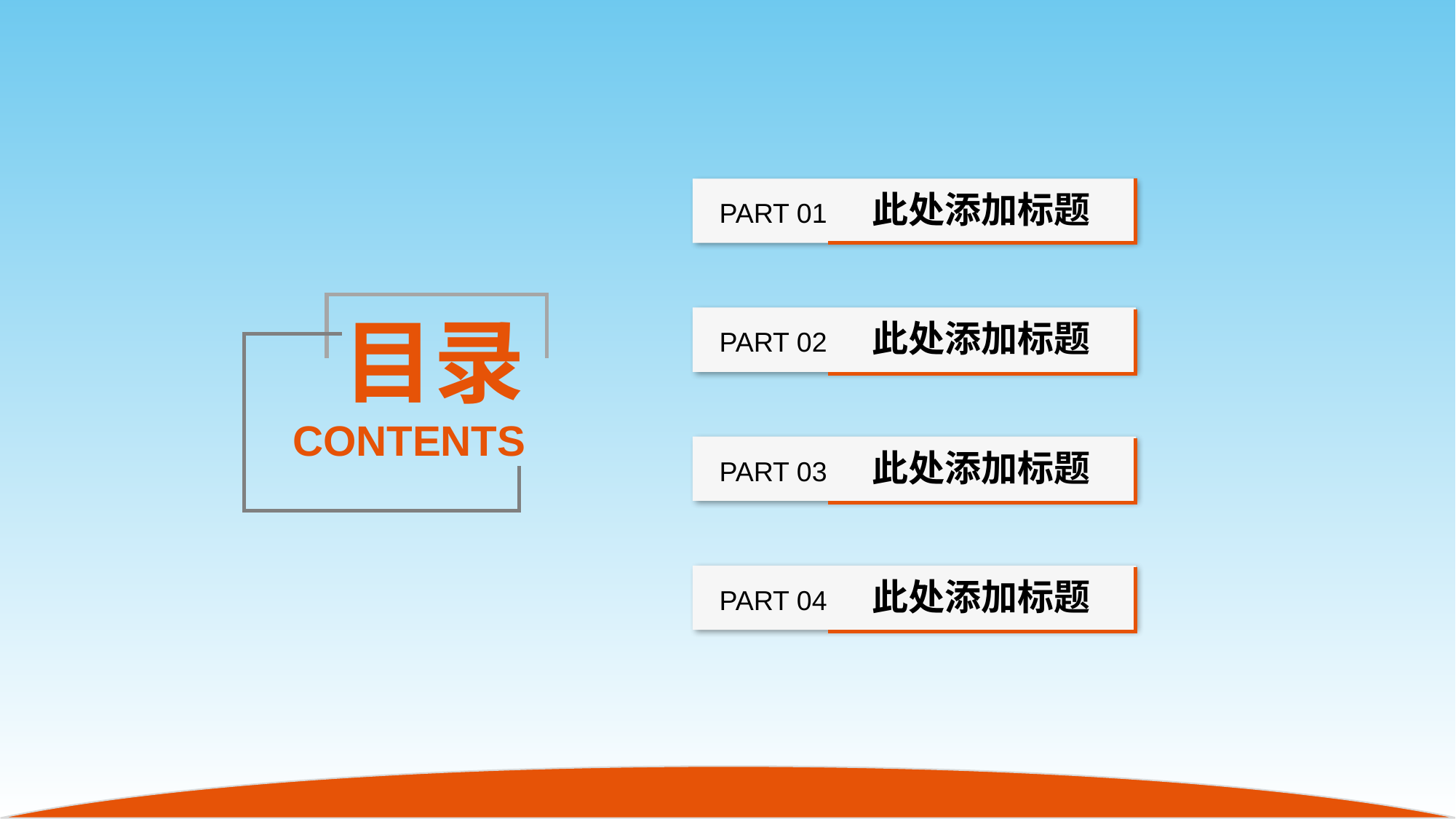

PART 01     此处添加标题

目录
CONTENTS

PART 02     此处添加标题

PART 03     此处添加标题

PART 04     此处添加标题